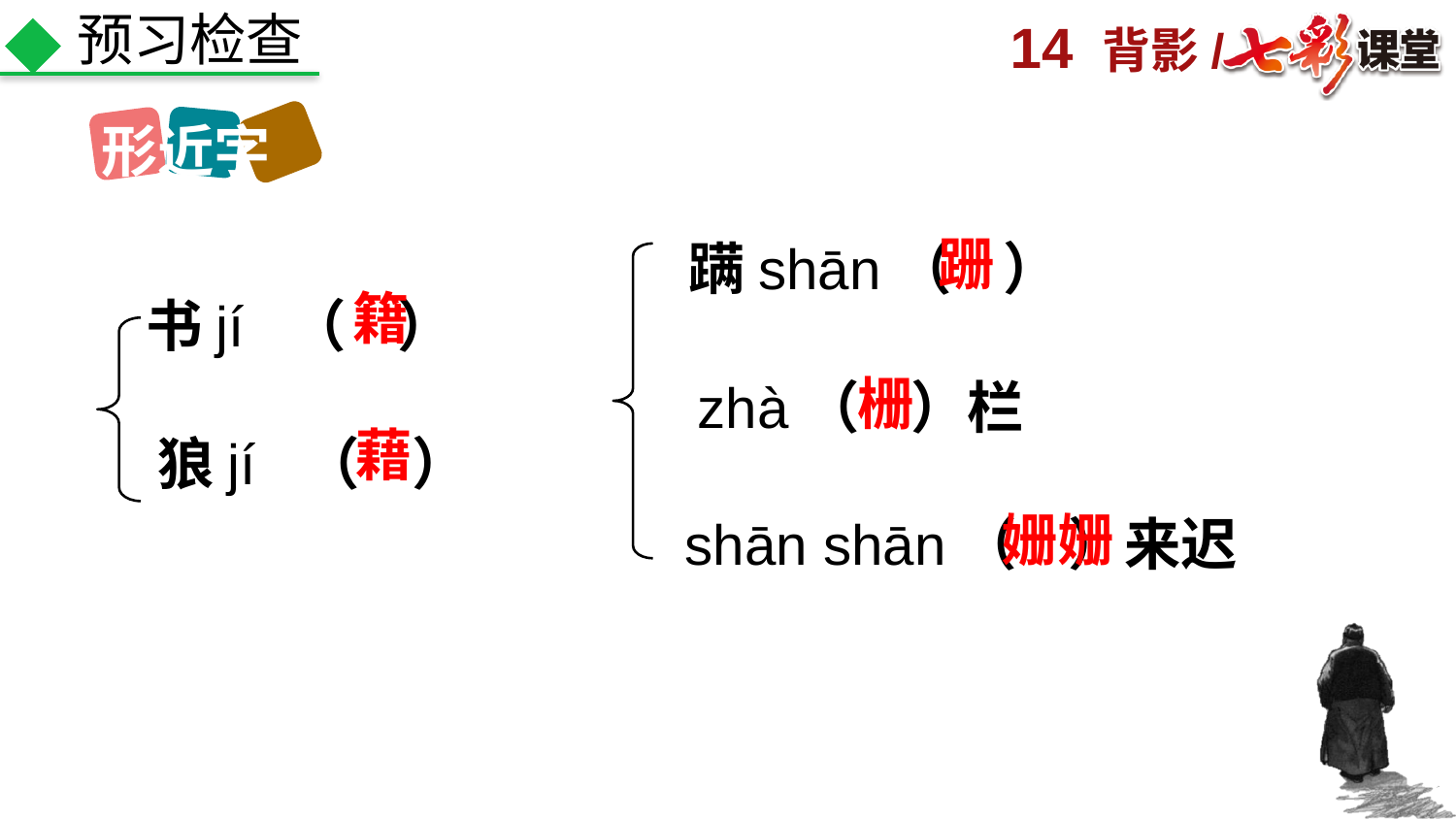

预习检查

形近字

跚
蹒shān（    ）

籍
书jí  （    ）

栅
zhà（    ）栏
藉
狼jí （    ）
姗姗
shān shān（    ）来迟